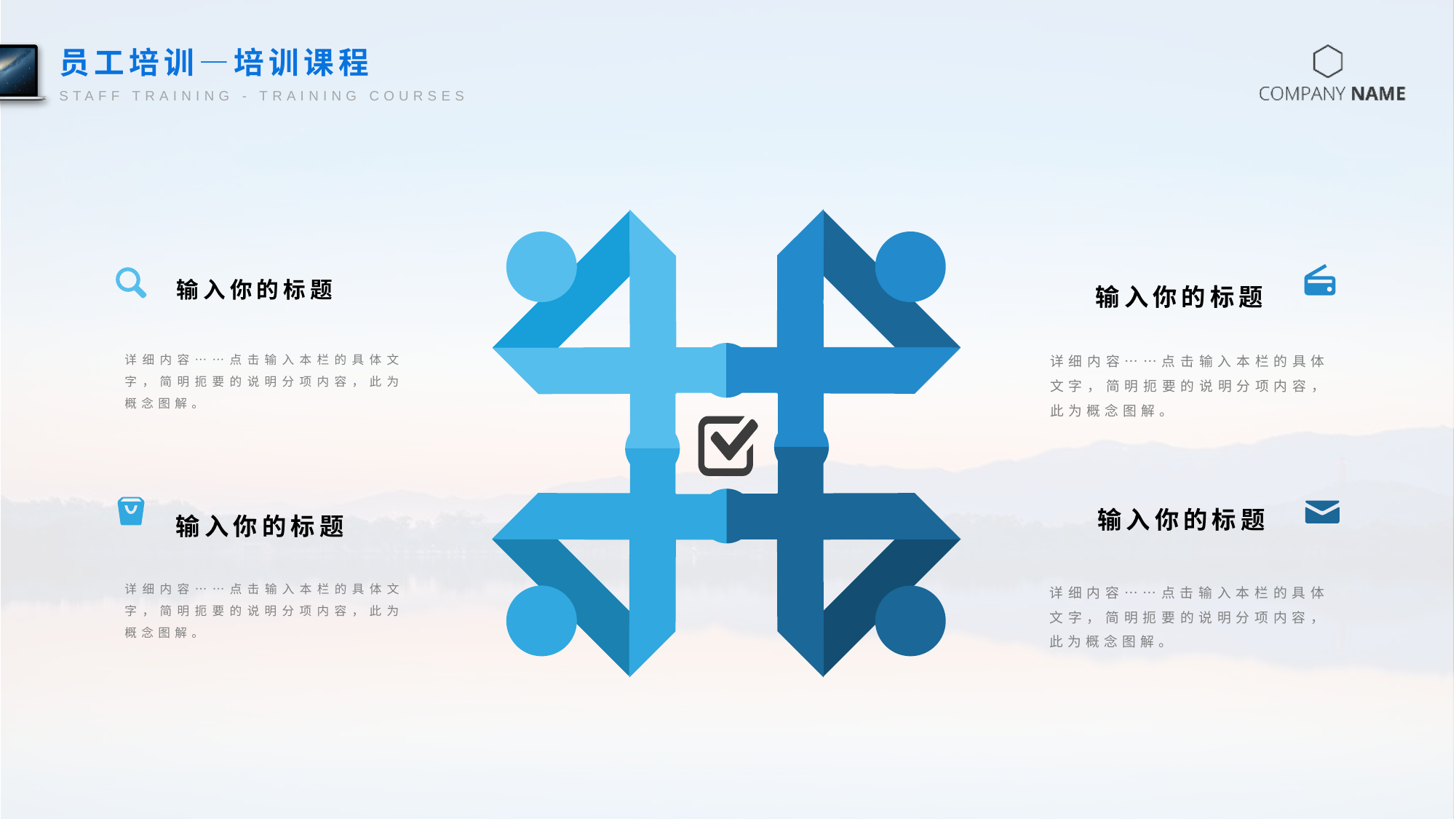

员工培训—培训课程
STAFF TRAINING - TRAINING COURSES

输入你的标题
输入你的标题

详细内容……点击输入本栏的具体文字，简明扼要的说明分项内容，此为概念图解。

详细内容……点击输入本栏的具体文字，简明扼要的说明分项内容，此为概念图解。

输入你的标题
输入你的标题

详细内容……点击输入本栏的具体文字，简明扼要的说明分项内容，此为概念图解。

详细内容……点击输入本栏的具体文字，简明扼要的说明分项内容，此为概念图解。